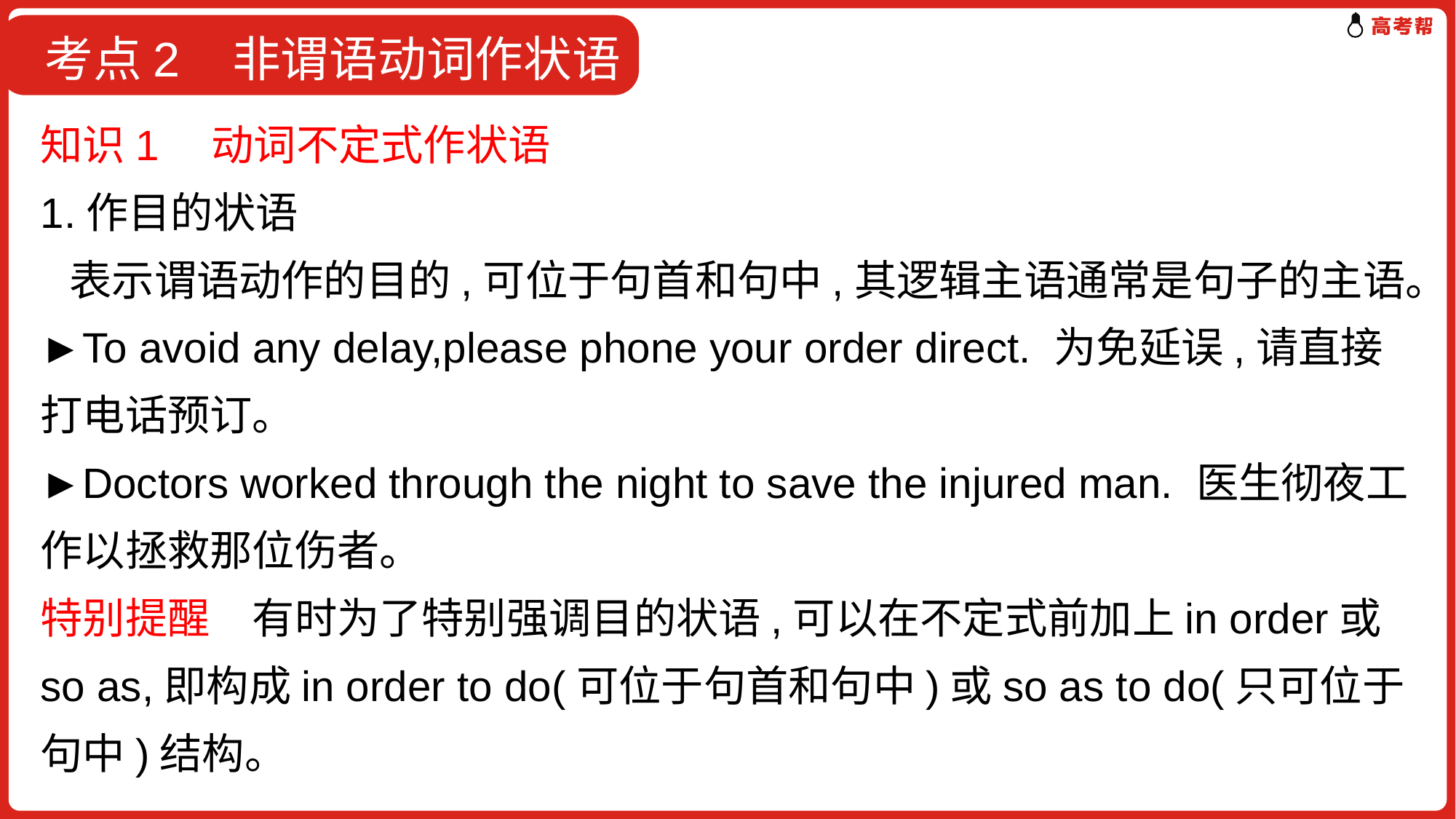

考点2   非谓语动词作状语

知识1　动词不定式作状语
1.作目的状语
  表示谓语动作的目的,可位于句首和句中,其逻辑主语通常是句子的主语。
►To avoid any delay,please phone your order direct. 为免延误,请直接打电话预订。
►Doctors worked through the night to save the injured man. 医生彻夜工作以拯救那位伤者。
特别提醒　有时为了特别强调目的状语,可以在不定式前加上in order或so as,即构成in order to do(可位于句首和句中)或so as to do(只可位于句中)结构。